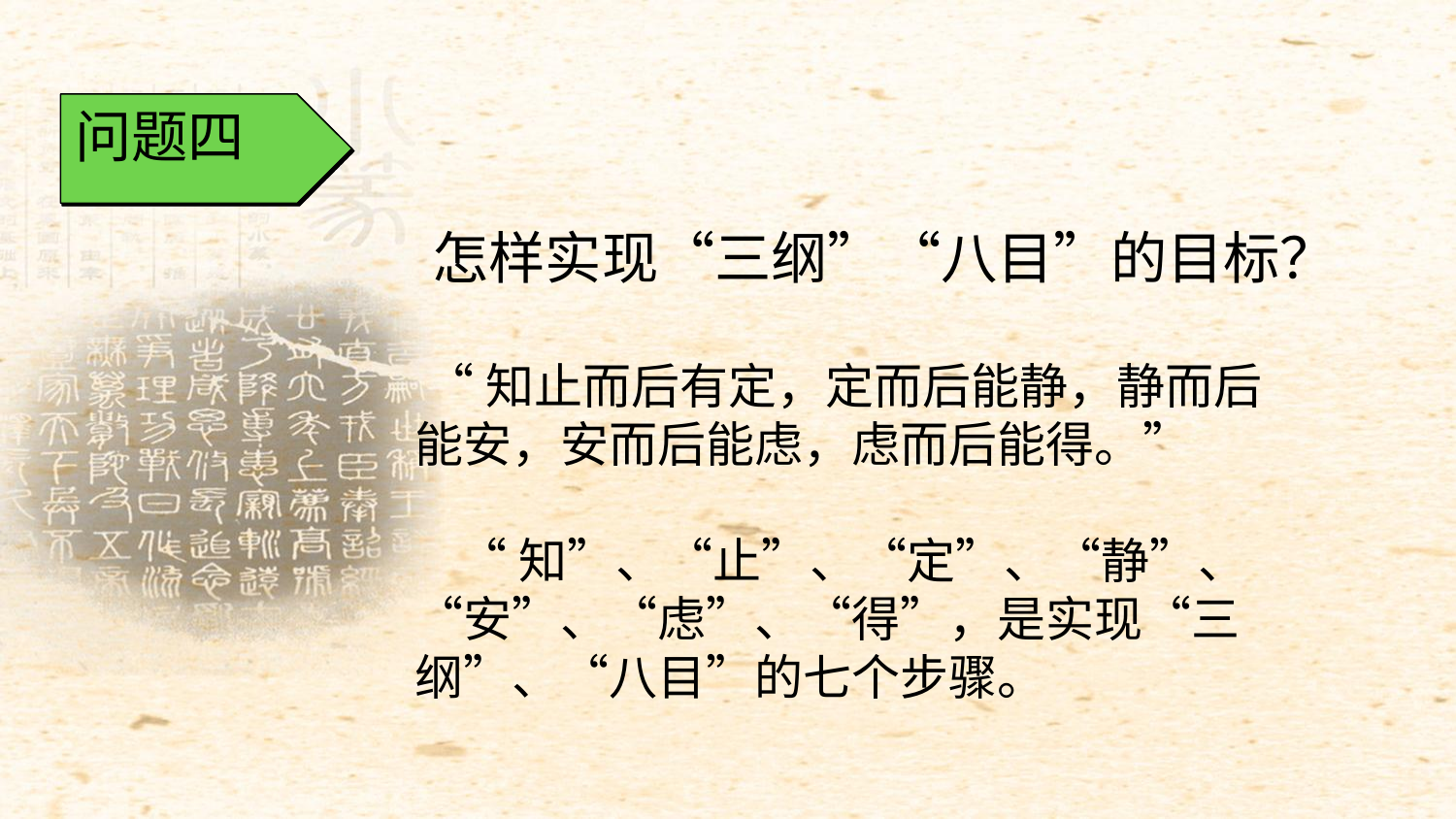

问题四
怎样实现“三纲”“八目”的目标？
 “知止而后有定，定而后能静，静而后能安，安而后能虑，虑而后能得。”

    “知”、“止”、“定”、“静”、“安”、“虑”、“得”，是实现“三纲”、“八目”的七个步骤。